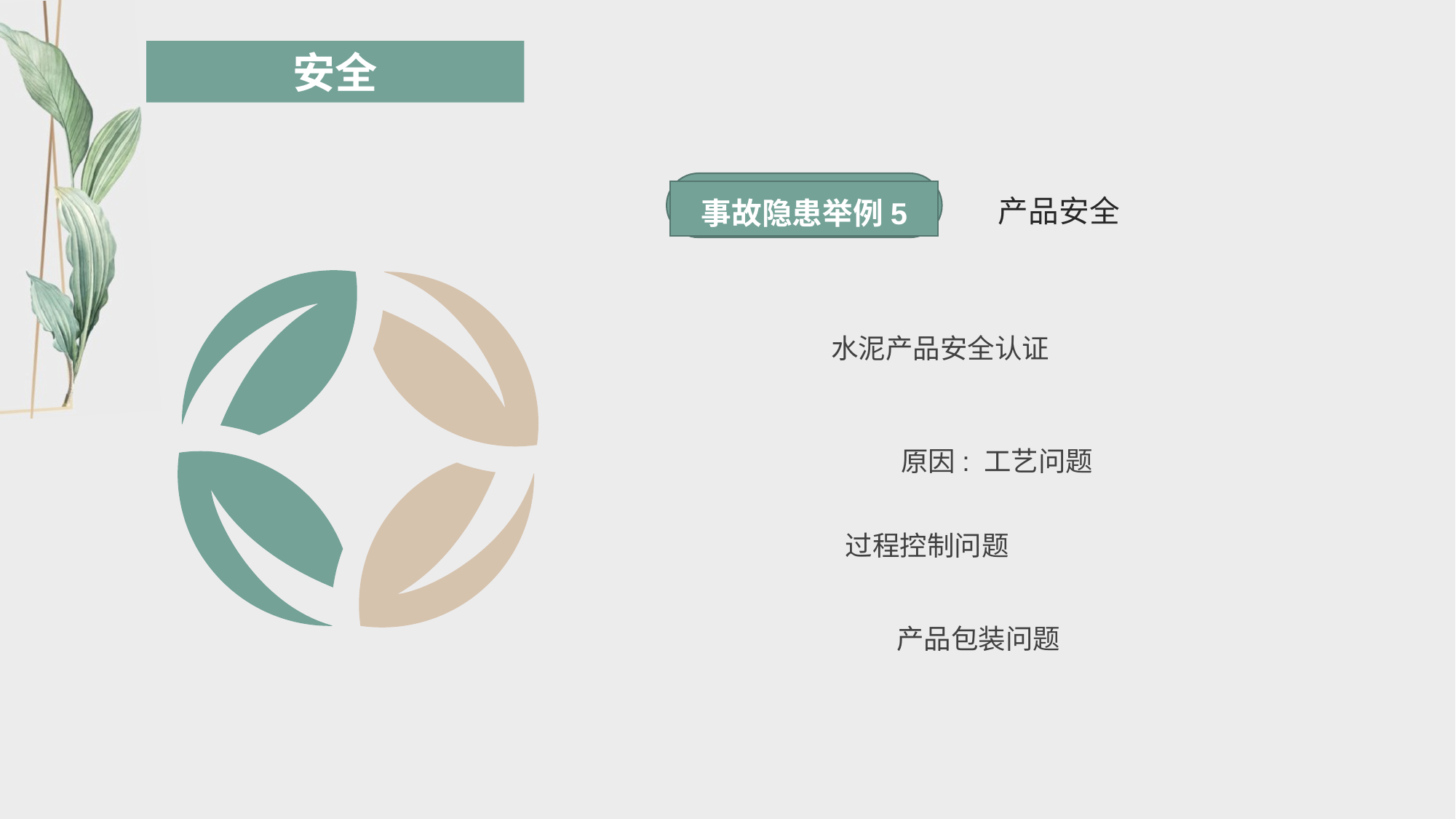

产品安全
事故隐患举例5

水泥产品安全认证
原因: 工艺问题

过程控制问题
产品包装问题